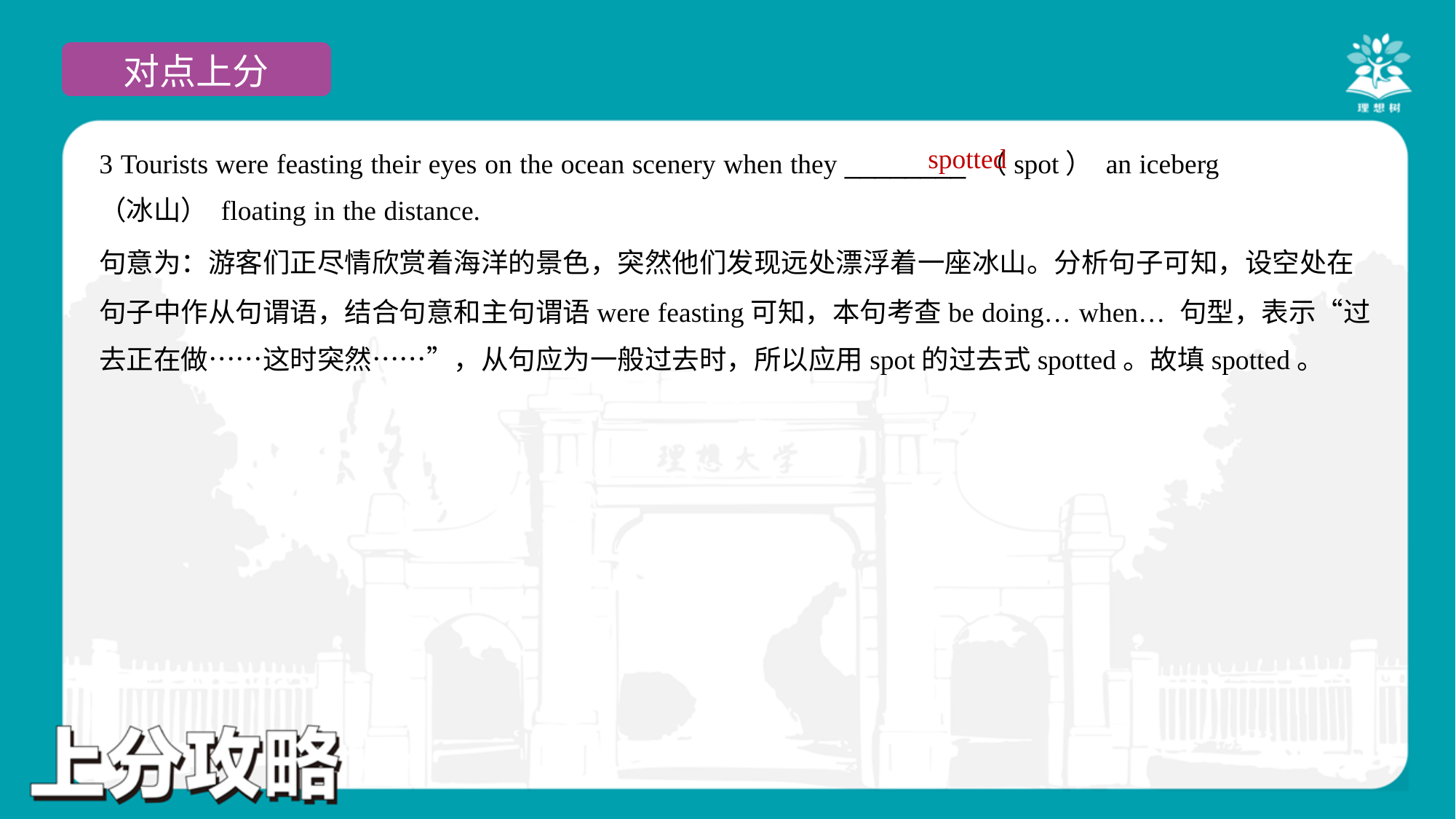

spotted
3 Tourists were feasting their eyes on the ocean scenery when they ________ （spot） an iceberg
（冰山） floating in the distance.
句意为：游客们正尽情欣赏着海洋的景色，突然他们发现远处漂浮着一座冰山。分析句子可知，设空处在
句子中作从句谓语，结合句意和主句谓语were feasting可知，本句考查be doing… when… 句型，表示“过
去正在做……这时突然……”，从句应为一般过去时，所以应用spot的过去式spotted。故填spotted。